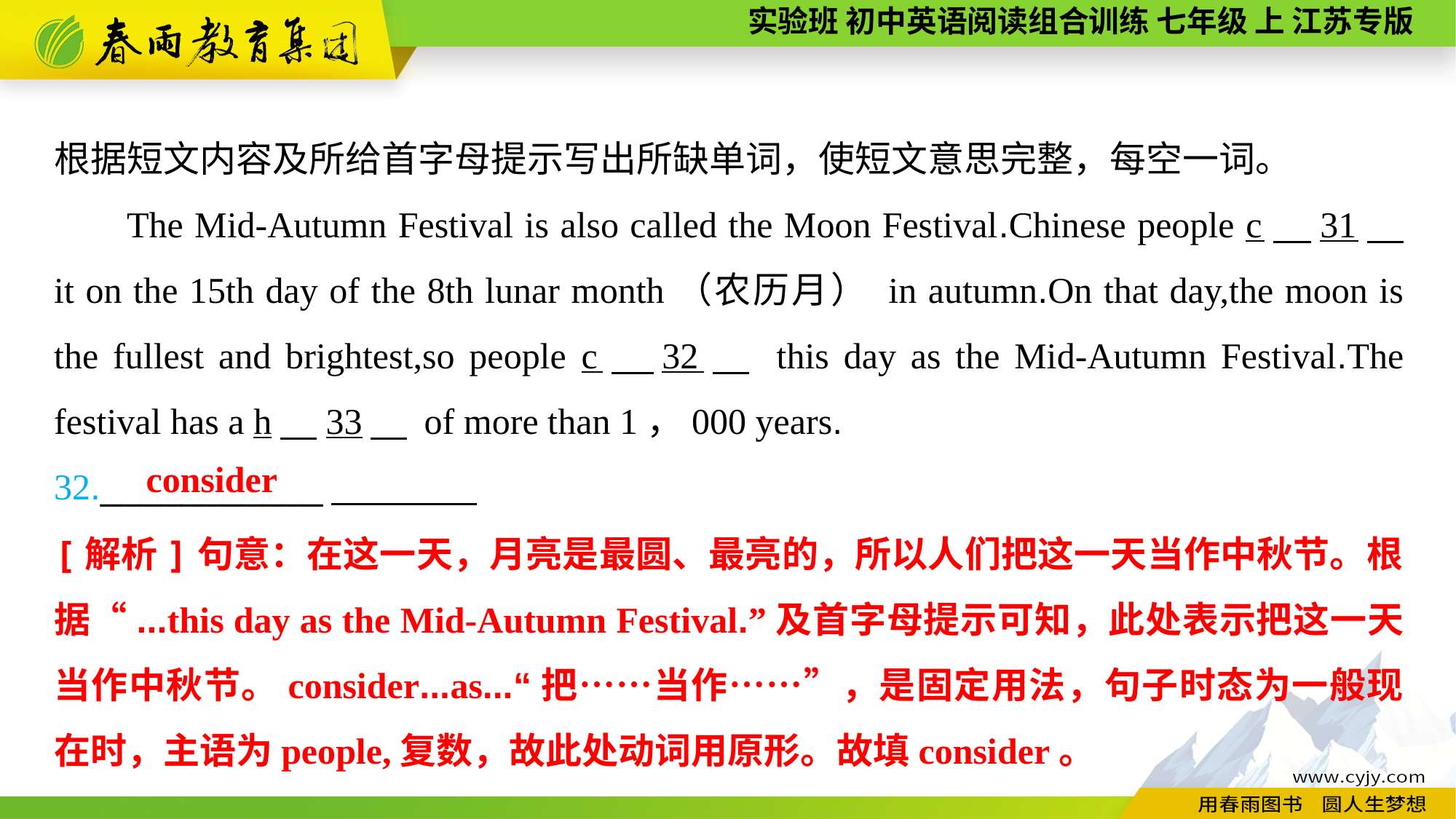

根据短文内容及所给首字母提示写出所缺单词，使短文意思完整，每空一词。
The Mid-Autumn Festival is also called the Moon Festival.Chinese people c　31　 it on the 15th day of the 8th lunar month（农历月） in autumn.On that day,the moon is the fullest and brightest,so people c　32　 this day as the Mid-Autumn Festival.The festival has a h　33　 of more than 1，000 years.
32.___________
consider
[解析]句意：在这一天，月亮是最圆、最亮的，所以人们把这一天当作中秋节。根据“...this day as the Mid-Autumn Festival.”及首字母提示可知，此处表示把这一天当作中秋节。consider...as...“把……当作……”，是固定用法，句子时态为一般现在时，主语为people,复数，故此处动词用原形。故填consider。